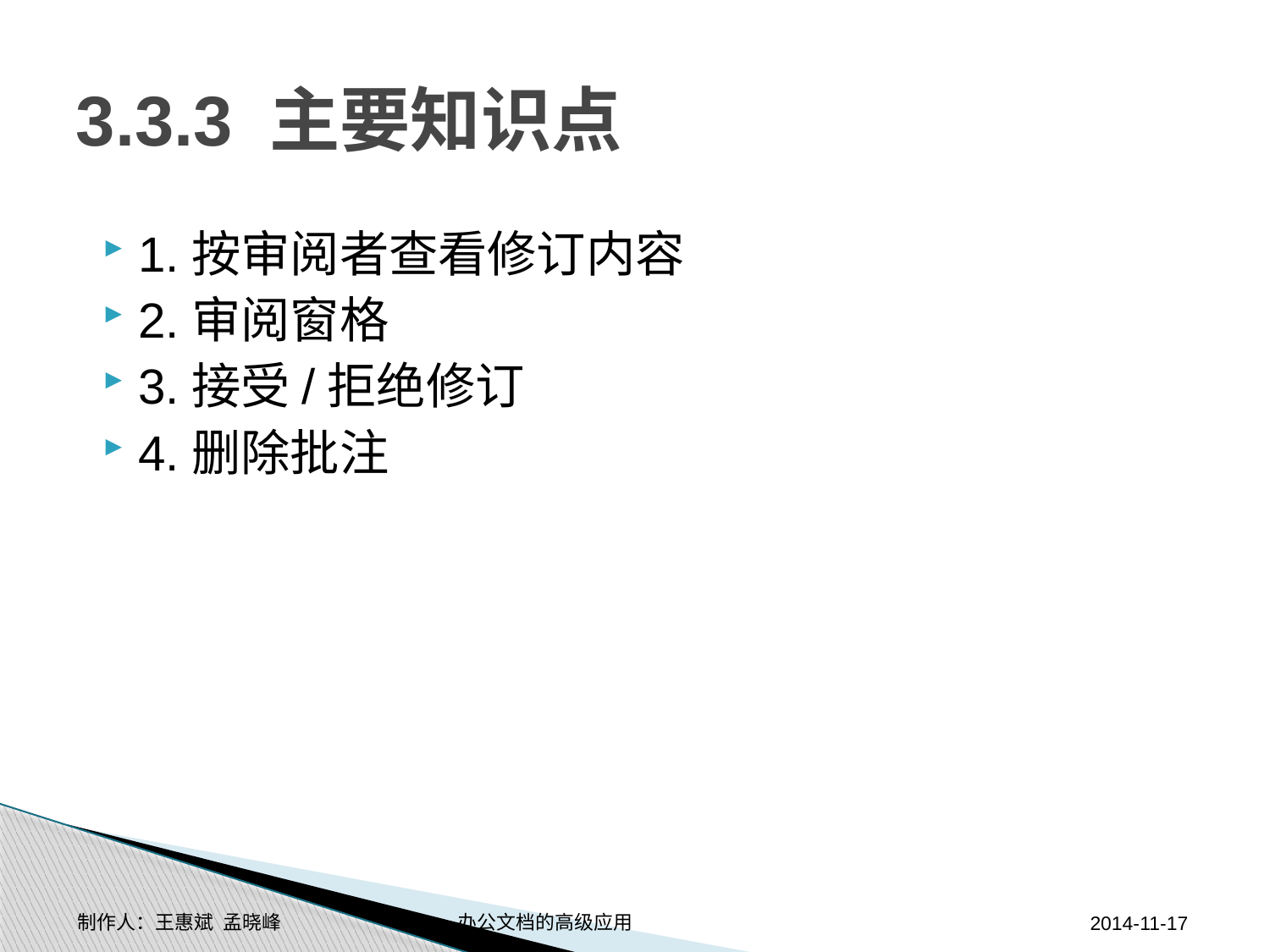

# 3.3.3 主要知识点
1.按审阅者查看修订内容
2.审阅窗格
3.接受/拒绝修订
4.删除批注

制作人：王惠斌  孟晓峰                                        办公文档的高级应用
2014-11-17